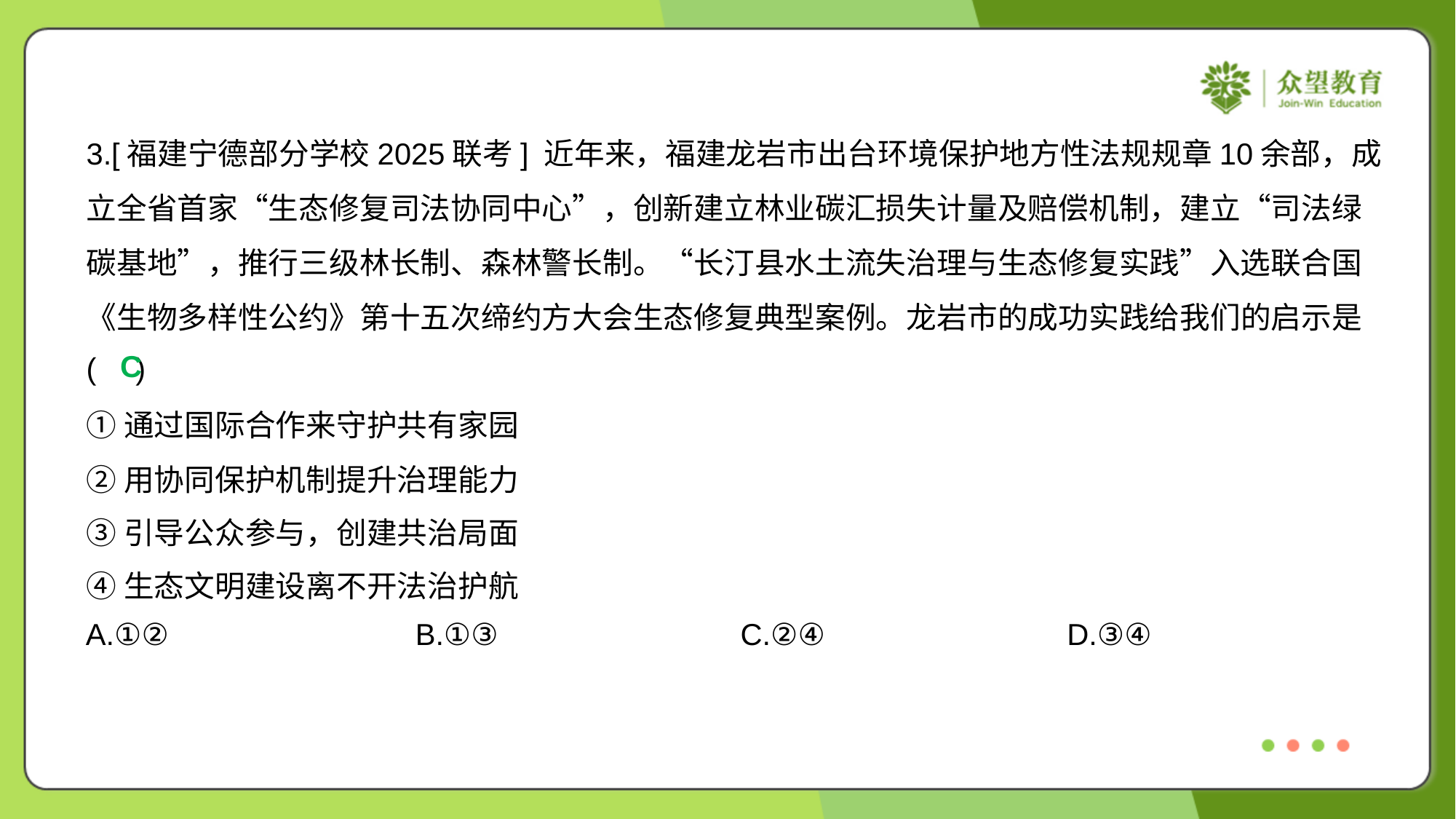

3.[福建宁德部分学校2025联考] 近年来，福建龙岩市出台环境保护地方性法规规章10余部，成
立全省首家“生态修复司法协同中心”，创新建立林业碳汇损失计量及赔偿机制，建立“司法绿
碳基地”，推行三级林长制、森林警长制。“长汀县水土流失治理与生态修复实践”入选联合国
《生物多样性公约》第十五次缔约方大会生态修复典型案例。龙岩市的成功实践给我们的启示是
(     )
C
①通过国际合作来守护共有家园
②用协同保护机制提升治理能力
③引导公众参与，创建共治局面
④生态文明建设离不开法治护航
A.①②	B.①③	C.②④	D.③④